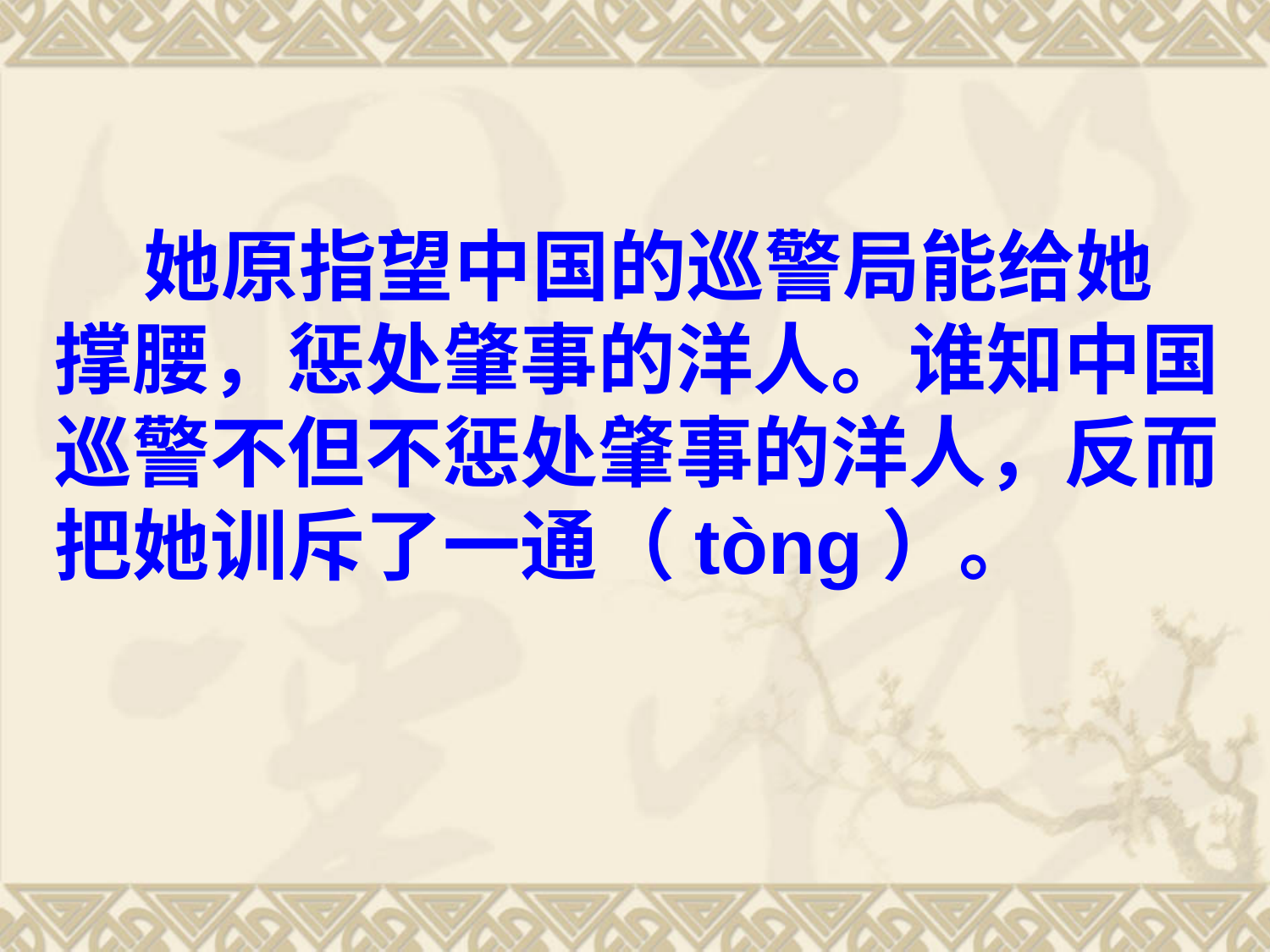

她原指望中国的巡警局能给她撑腰，惩处肇事的洋人。谁知中国巡警不但不惩处肇事的洋人，反而把她训斥了一通（tòng）。